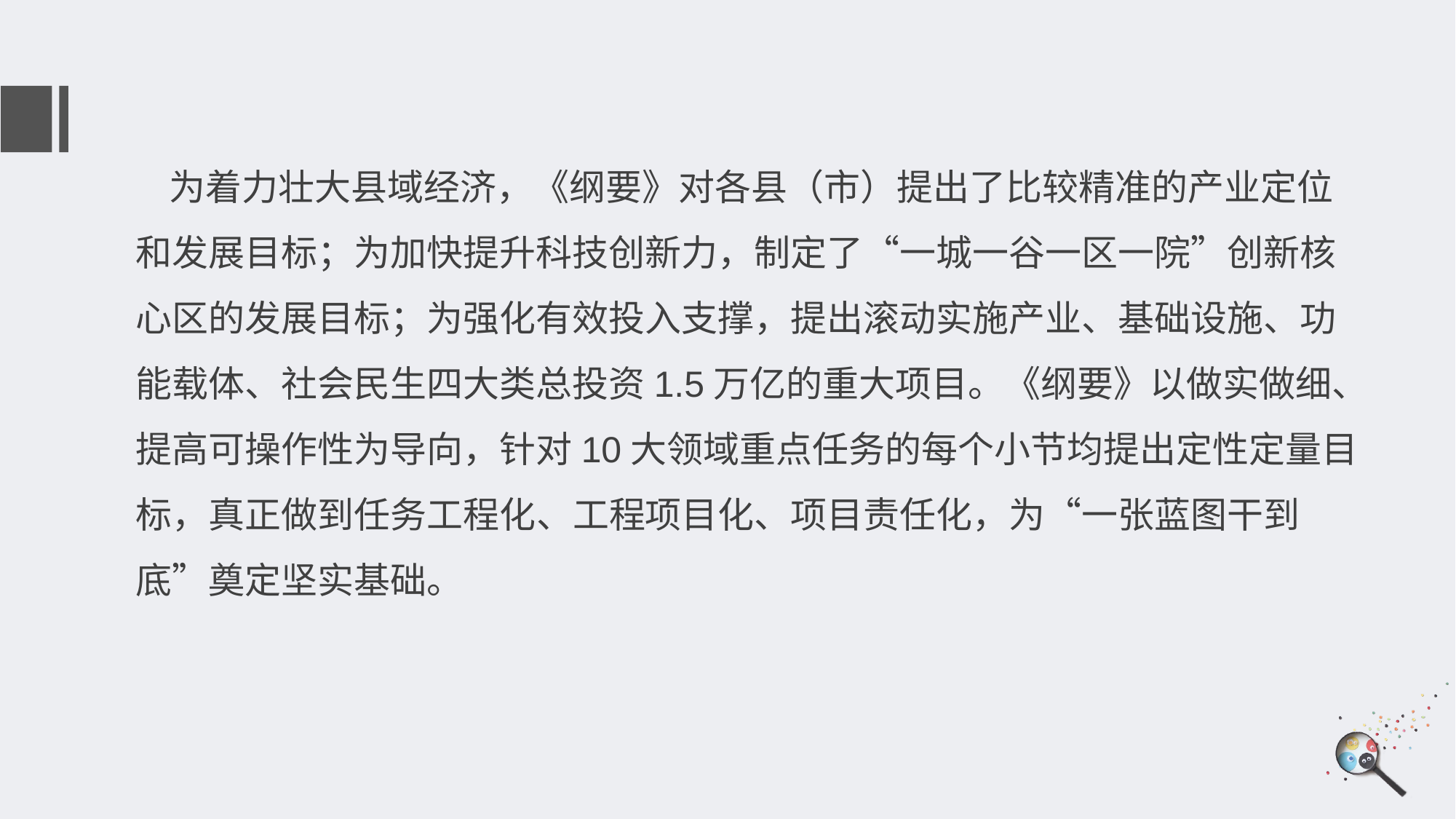

为着力壮大县域经济，《纲要》对各县（市）提出了比较精准的产业定位和发展目标；为加快提升科技创新力，制定了“一城一谷一区一院”创新核心区的发展目标；为强化有效投入支撑，提出滚动实施产业、基础设施、功能载体、社会民生四大类总投资1.5万亿的重大项目。《纲要》以做实做细、提高可操作性为导向，针对10大领域重点任务的每个小节均提出定性定量目标，真正做到任务工程化、工程项目化、项目责任化，为“一张蓝图干到底”奠定坚实基础。